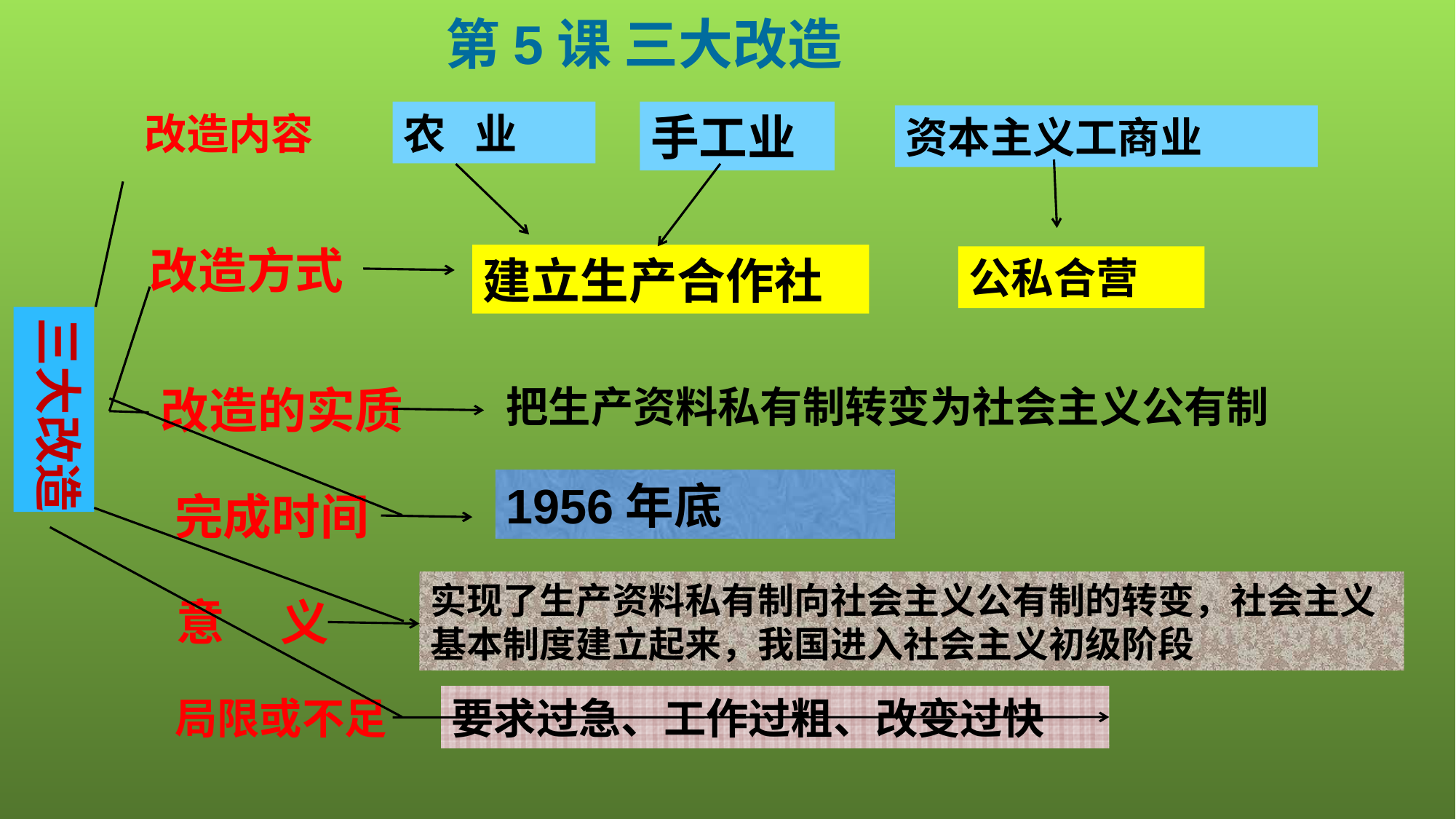

第5课 三大改造
改造内容
农   业
手工业
资本主义工商业
改造方式
建立生产合作社
公私合营
三大改造

改造的实质
把生产资料私有制转变为社会主义公有制
1956年底
完成时间
实现了生产资料私有制向社会主义公有制的转变，社会主义基本制度建立起来，我国进入社会主义初级阶段
意     义
局限或不足
要求过急、工作过粗、改变过快